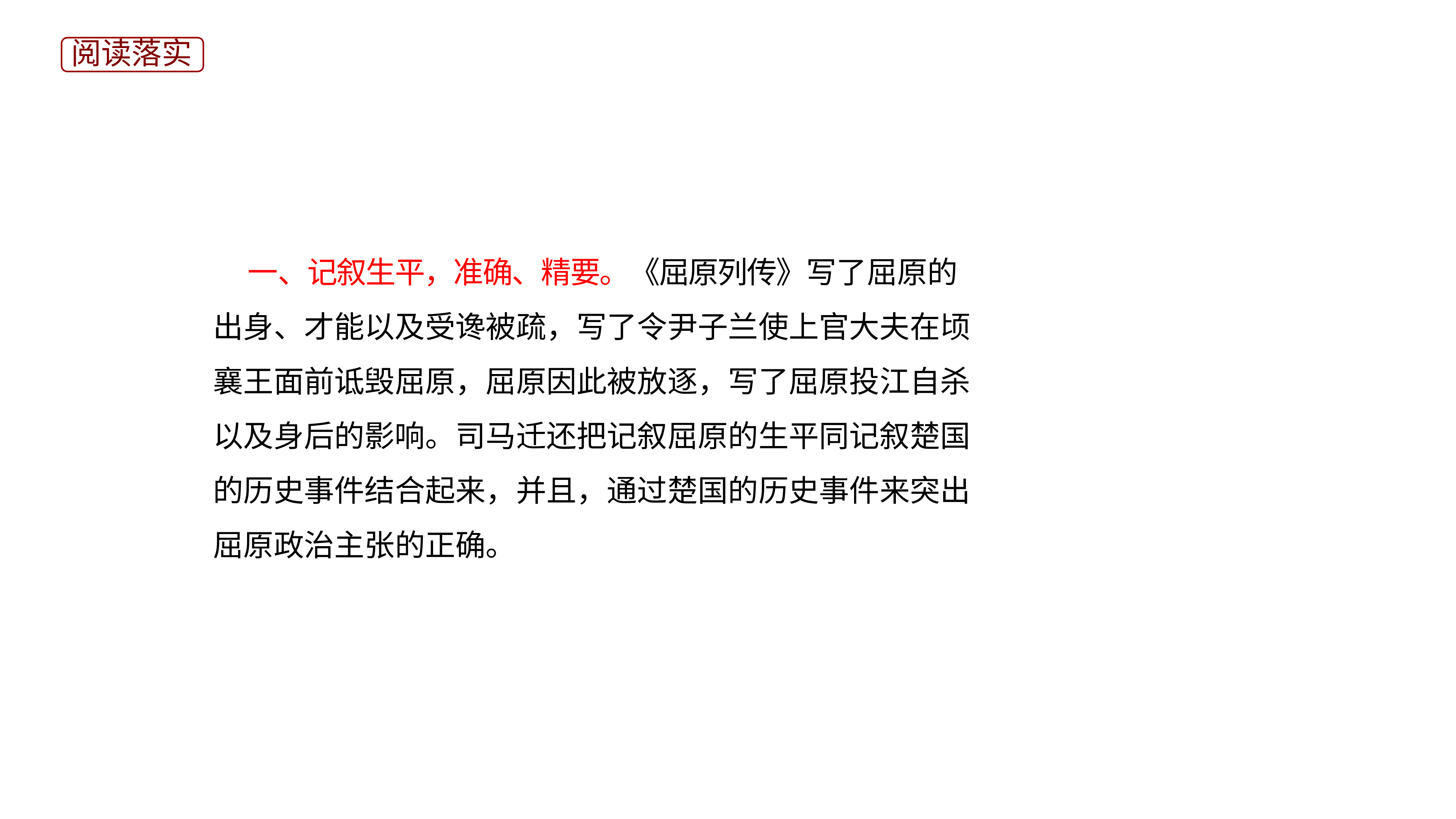

阅读落实

    一、记叙生平，准确、精要。《屈原列传》写了屈原的出身、才能以及受谗被疏，写了令尹子兰使上官大夫在顷襄王面前诋毁屈原，屈原因此被放逐，写了屈原投江自杀以及身后的影响。司马迁还把记叙屈原的生平同记叙楚国的历史事件结合起来，并且，通过楚国的历史事件来突出屈原政治主张的正确。